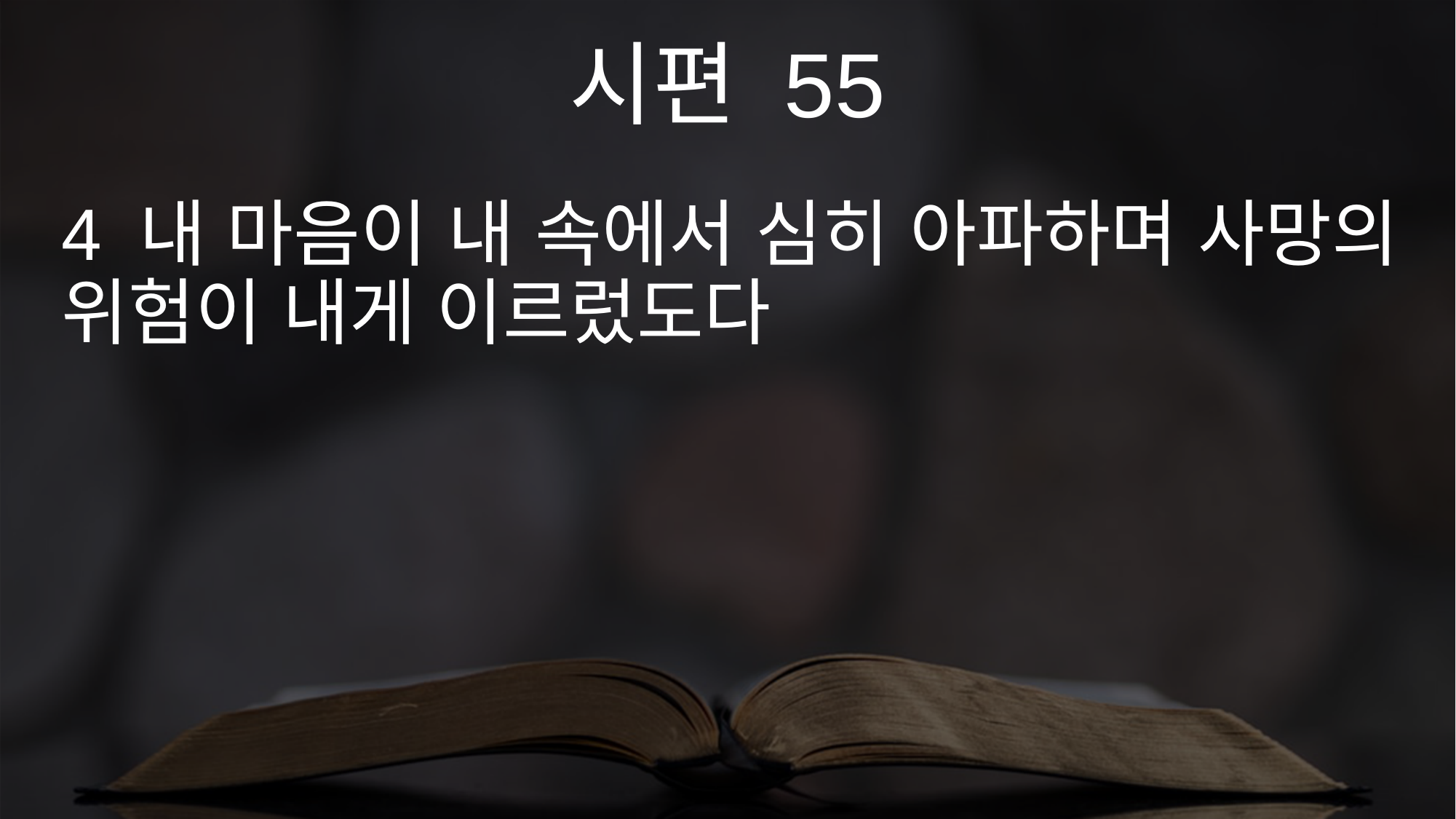

시편 55
4 내 마음이 내 속에서 심히 아파하며 사망의 위험이 내게 이르렀도다